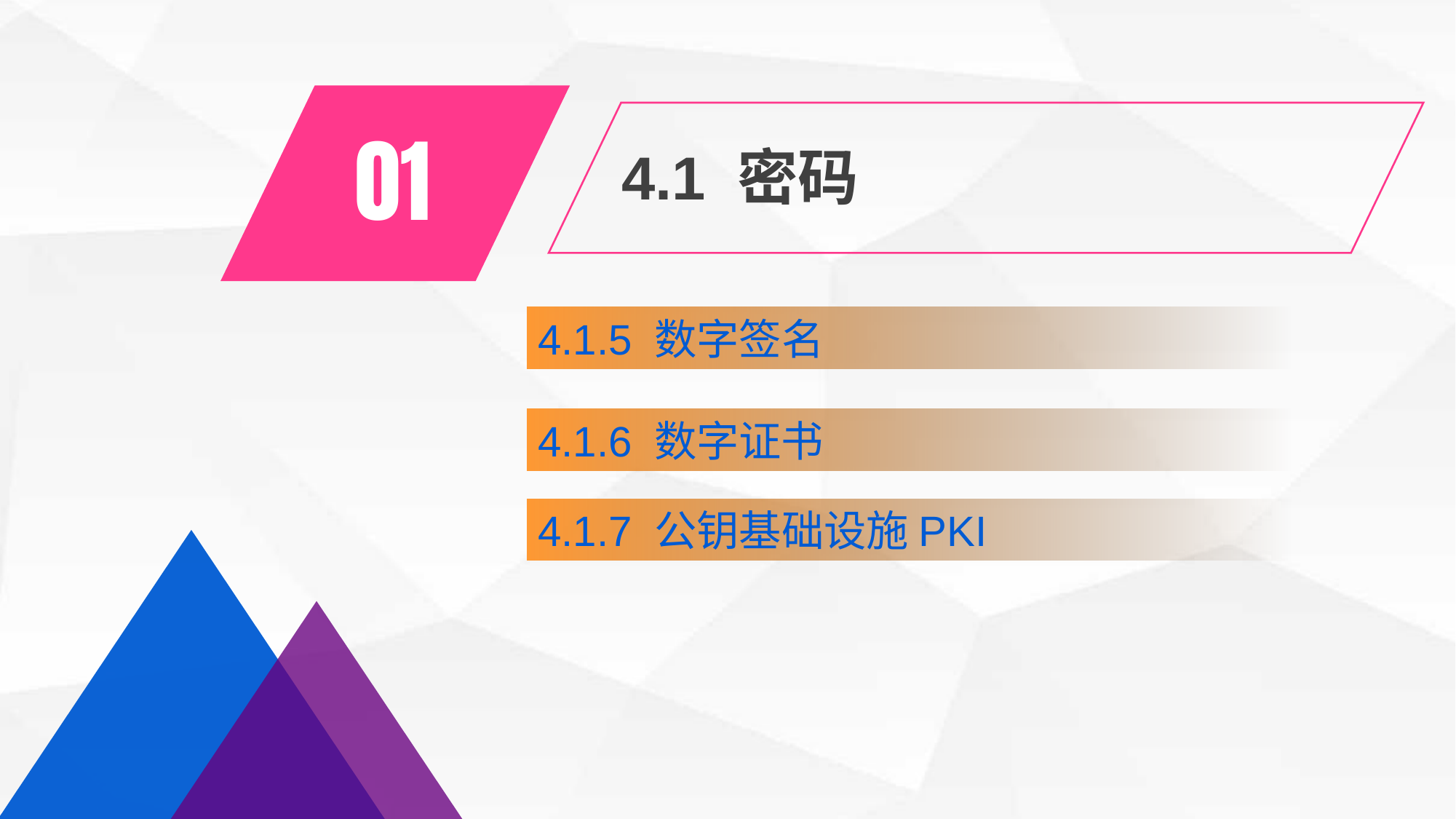

01

4.1 密码
4.1.5 数字签名
4.1.6 数字证书
4.1.7 公钥基础设施PKI